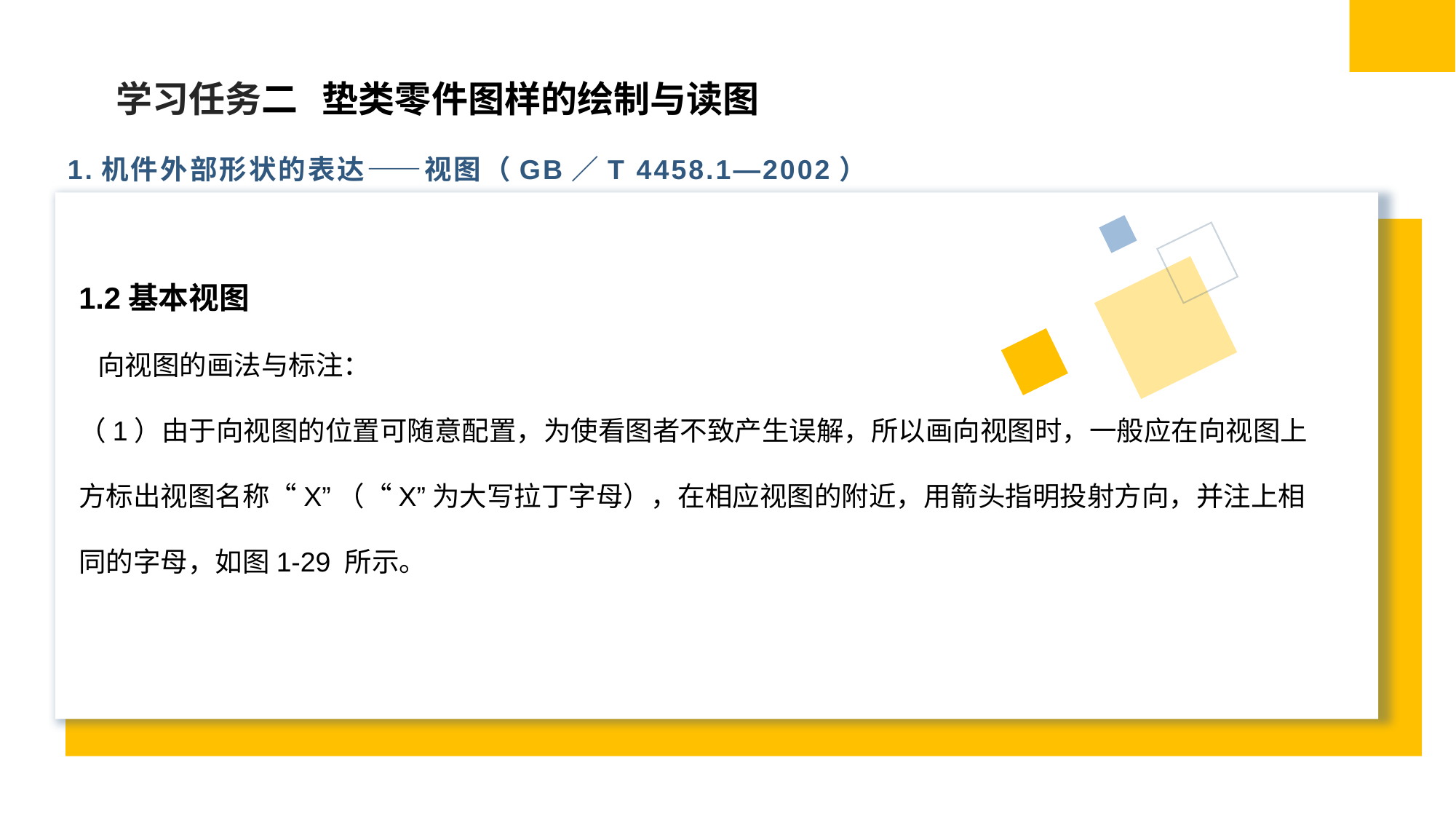

学习任务二   垫类零件图样的绘制与读图
1.机件外部形状的表达——视图（GB／T 4458.1—2002）
向视图

1.2基本视图
  向视图的画法与标注：
（1）由于向视图的位置可随意配置，为使看图者不致产生误解，所以画向视图时，一般应在向视图上方标出视图名称“X”（“X”为大写拉丁字母），在相应视图的附近，用箭头指明投射方向，并注上相同的字母，如图1-29 所示。